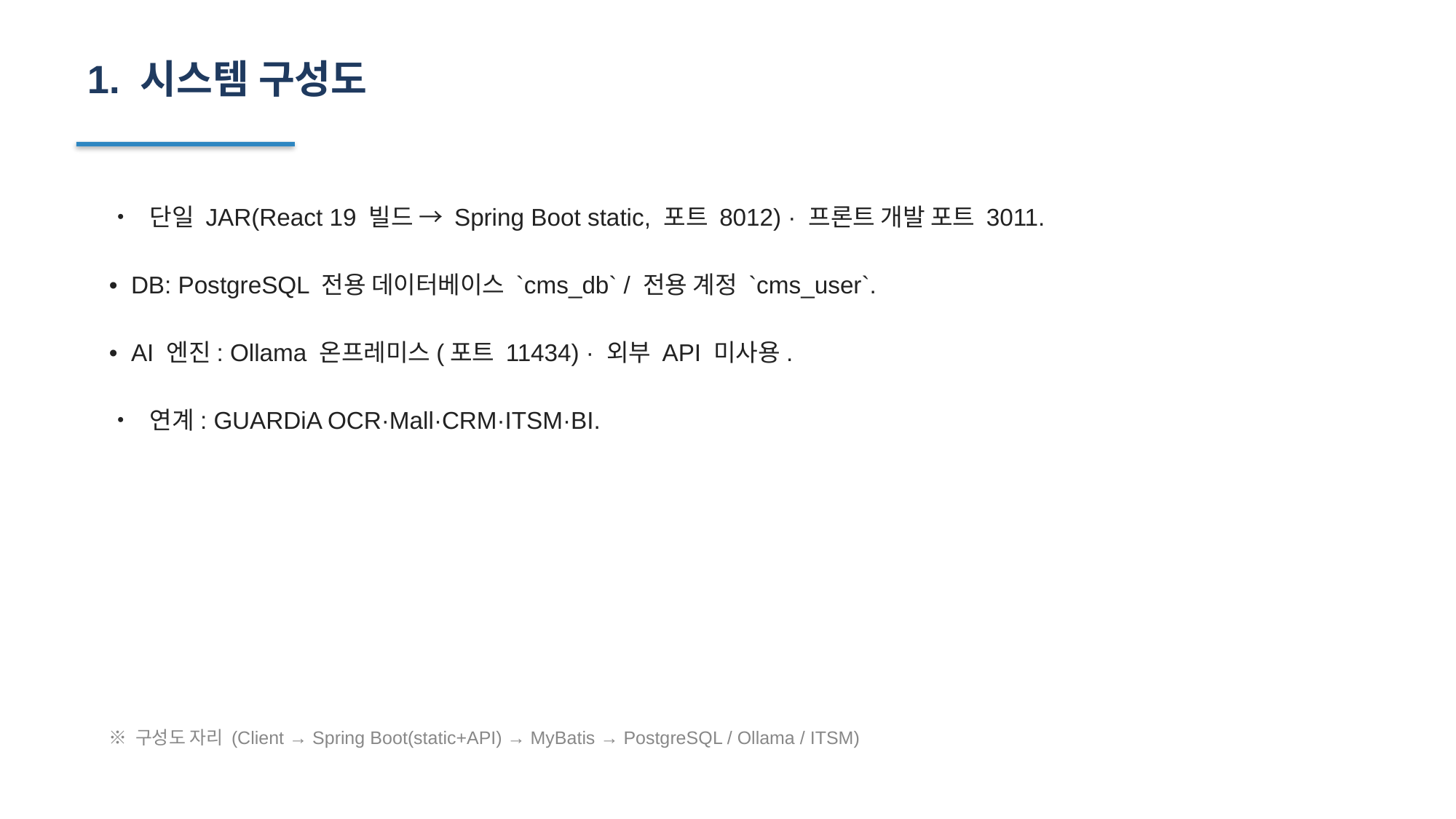

1. 시스템 구성도

•  단일 JAR(React 19 빌드 → Spring Boot static, 포트 8012) · 프론트 개발 포트 3011.
•  DB: PostgreSQL 전용 데이터베이스 `cms_db` / 전용 계정 `cms_user`.
•  AI 엔진: Ollama 온프레미스(포트 11434) · 외부 API 미사용.
•  연계: GUARDiA OCR·Mall·CRM·ITSM·BI.
※ 구성도 자리 (Client → Spring Boot(static+API) → MyBatis → PostgreSQL / Ollama / ITSM)